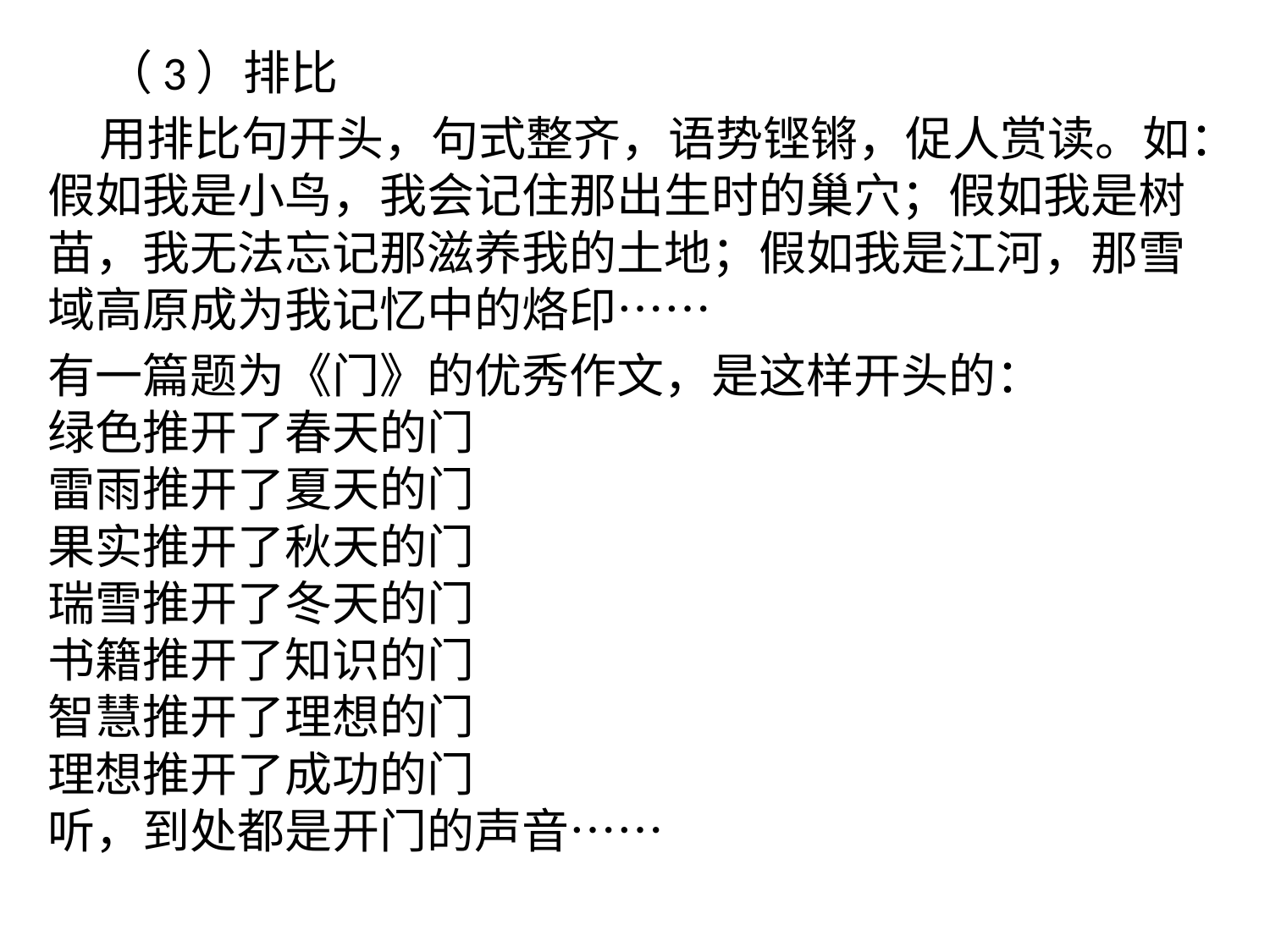

（3）排比
    用排比句开头，句式整齐，语势铿锵，促人赏读。如：假如我是小鸟，我会记住那出生时的巢穴；假如我是树苗，我无法忘记那滋养我的土地；假如我是江河，那雪域高原成为我记忆中的烙印……
有一篇题为《门》的优秀作文，是这样开头的：
绿色推开了春天的门
雷雨推开了夏天的门
果实推开了秋天的门
瑞雪推开了冬天的门
书籍推开了知识的门
智慧推开了理想的门
理想推开了成功的门
听，到处都是开门的声音……
#